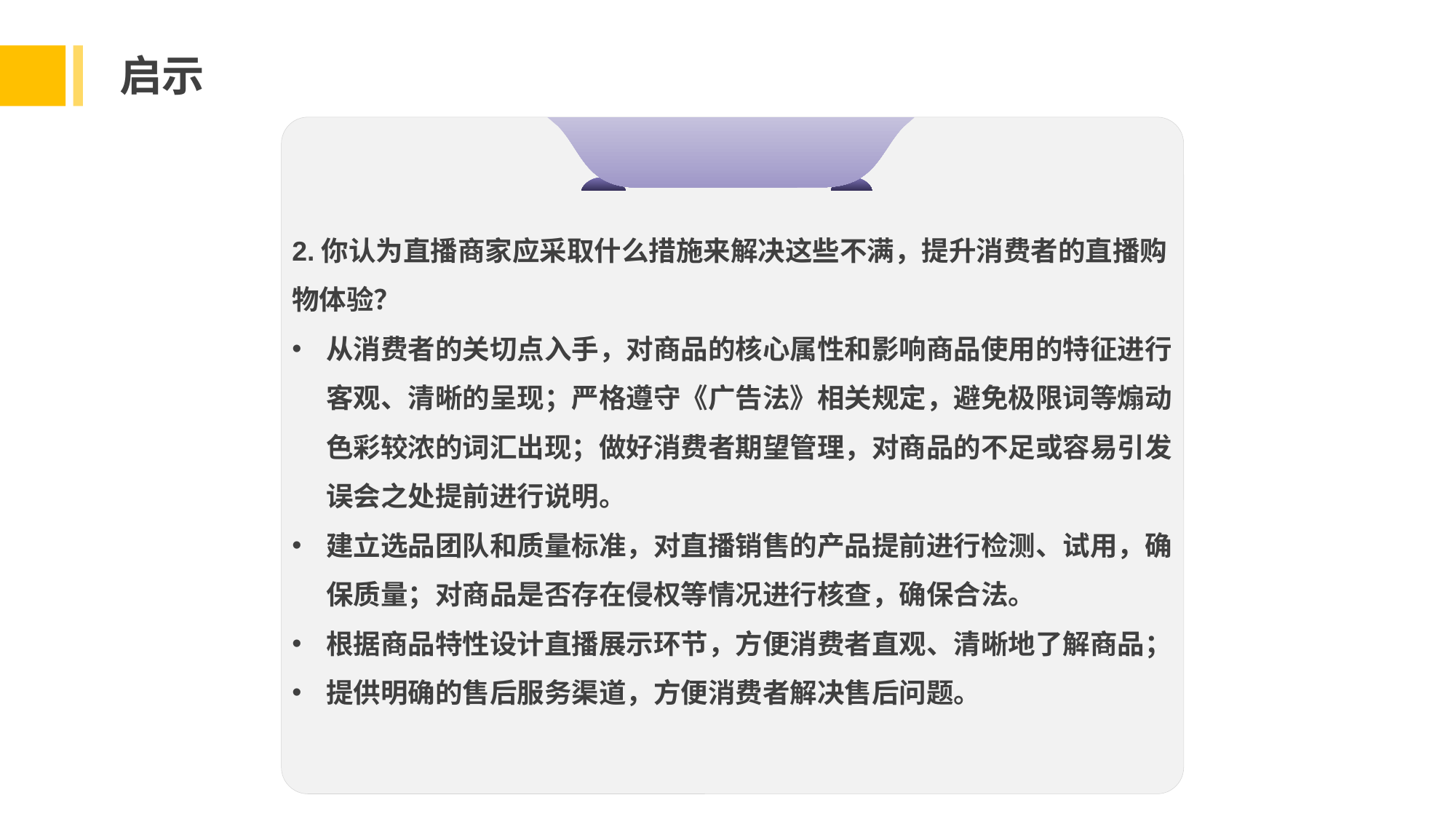

启示

2.你认为直播商家应采取什么措施来解决这些不满，提升消费者的直播购物体验？
从消费者的关切点入手，对商品的核心属性和影响商品使用的特征进行客观、清晰的呈现；严格遵守《广告法》相关规定，避免极限词等煽动色彩较浓的词汇出现；做好消费者期望管理，对商品的不足或容易引发误会之处提前进行说明。
建立选品团队和质量标准，对直播销售的产品提前进行检测、试用，确保质量；对商品是否存在侵权等情况进行核查，确保合法。
根据商品特性设计直播展示环节，方便消费者直观、清晰地了解商品；
提供明确的售后服务渠道，方便消费者解决售后问题。